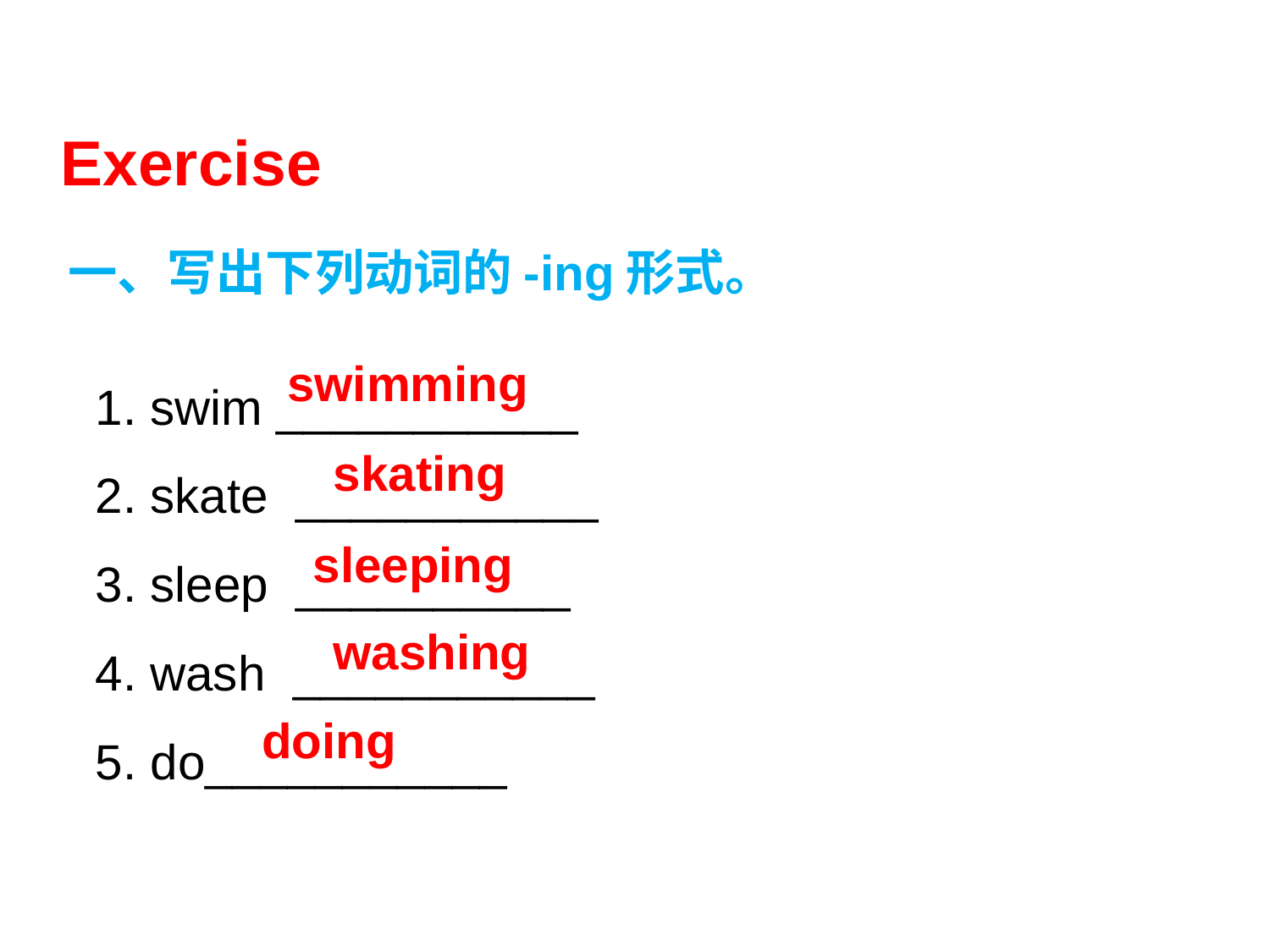

Exercise
一、写出下列动词的-ing形式。
1. swim ___________
2. skate  ___________
3. sleep  __________
4. wash  ___________
5. do___________
swimming
skating
sleeping
washing
doing